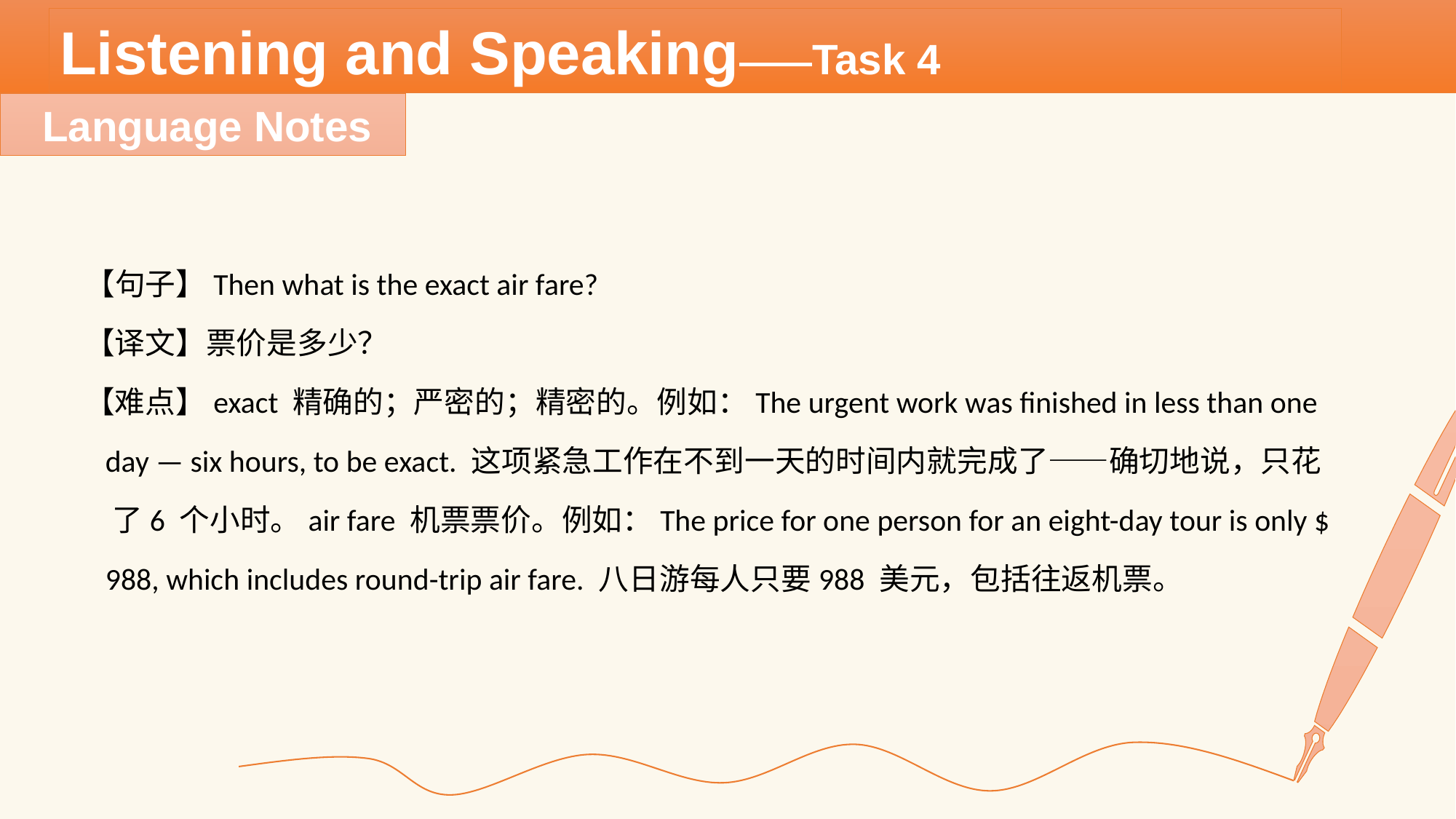

Listening and Speaking——Task 4
Language Notes
【句子】Then what is the exact air fare?
【译文】票价是多少？
【难点】exact 精确的；严密的；精密的。例如：The urgent work was finished in less than one
   day — six hours, to be exact. 这项紧急工作在不到一天的时间内就完成了——确切地说，只花
   了6 个小时。air fare 机票票价。例如：The price for one person for an eight-day tour is only $
   988, which includes round-trip air fare. 八日游每人只要988 美元，包括往返机票。